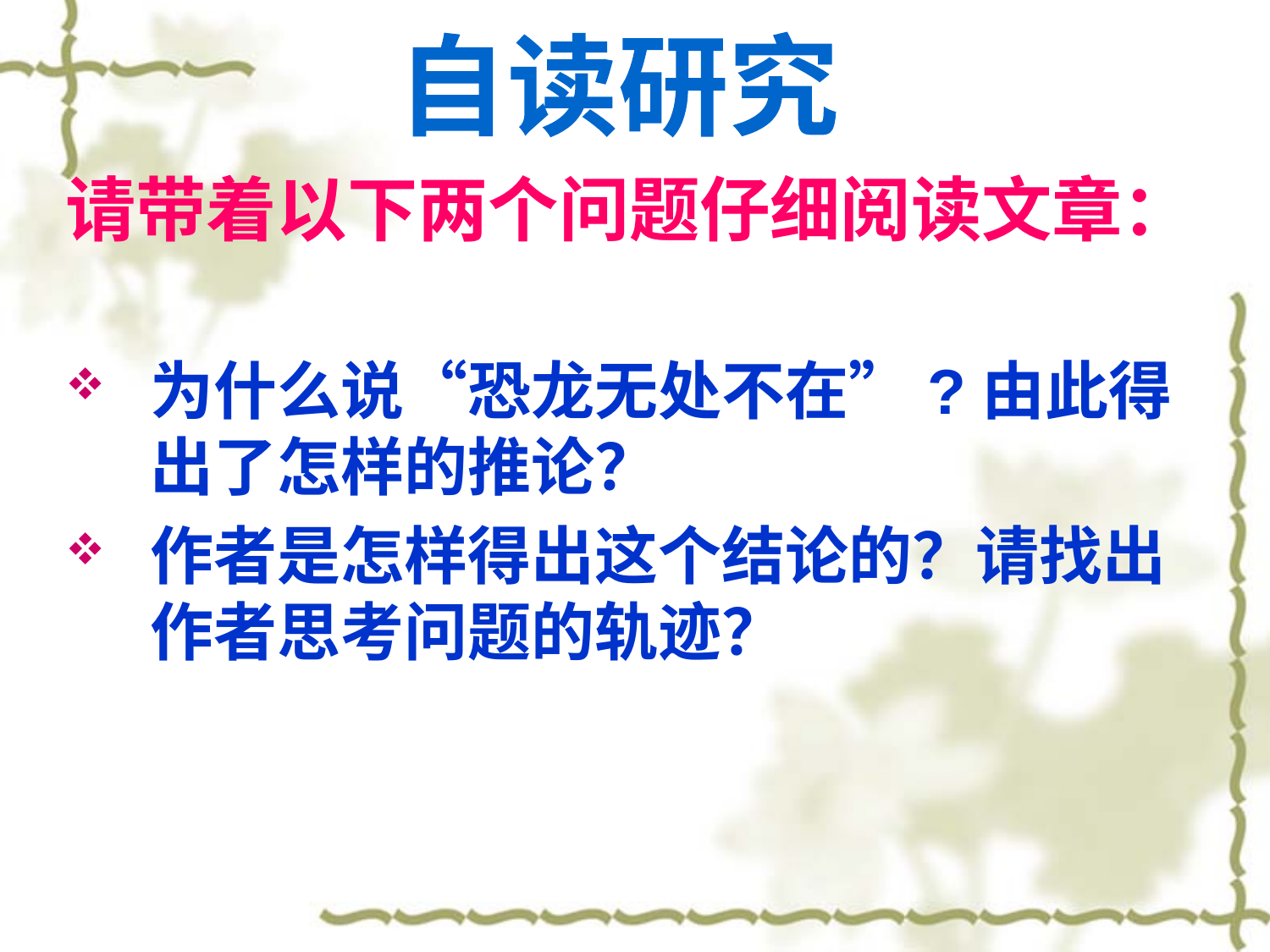

自读研究
请带着以下两个问题仔细阅读文章：

为什么说“恐龙无处不在”?由此得出了怎样的推论？
作者是怎样得出这个结论的？请找出作者思考问题的轨迹？